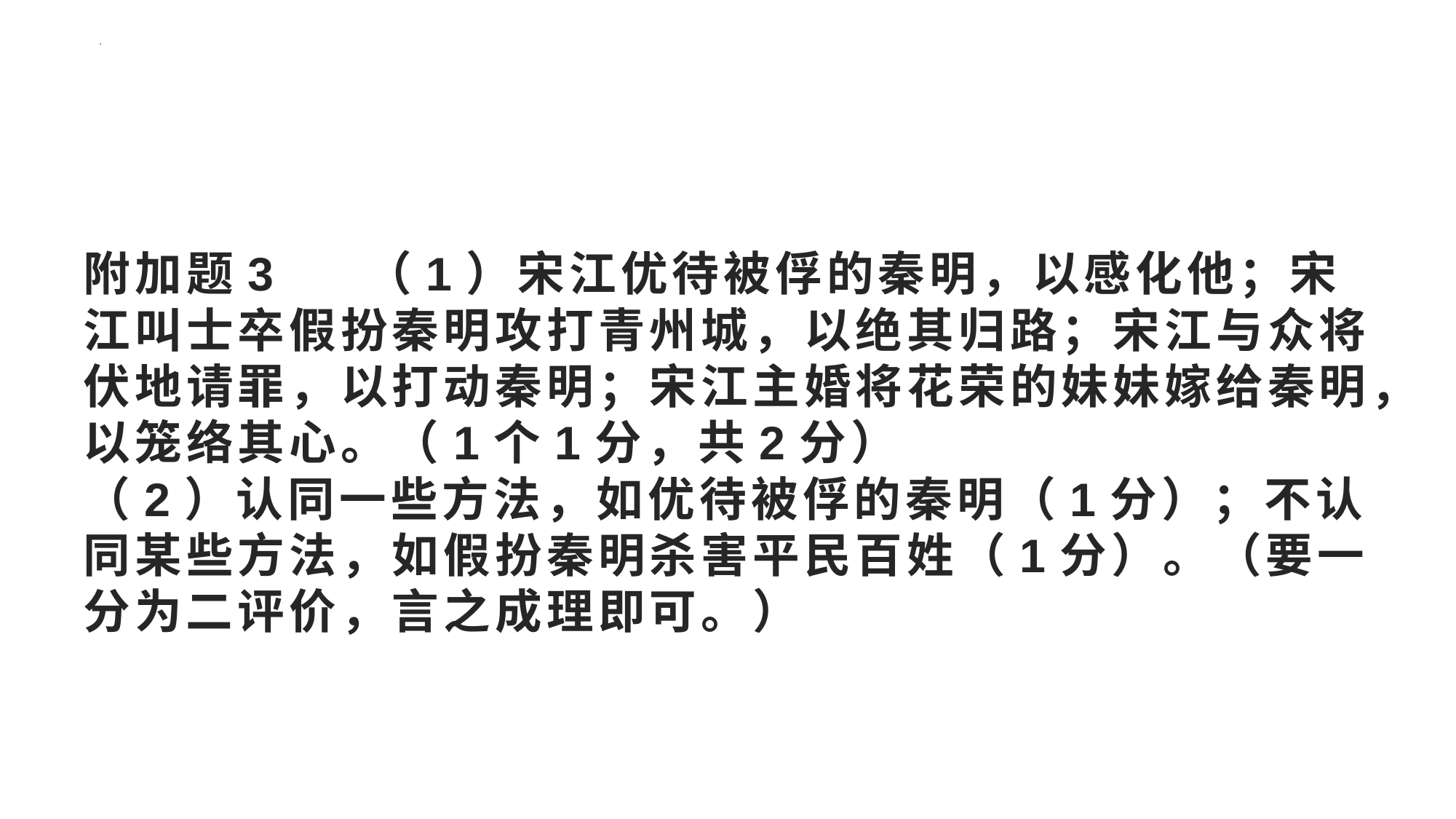

# 附加题3	（1）宋江优待被俘的秦明，以感化他；宋江叫士卒假扮秦明攻打青州城，以绝其归路；宋江与众将伏地请罪，以打动秦明；宋江主婚将花荣的妹妹嫁给秦明，以笼络其心。（1个1分，共2分） （2）认同一些方法，如优待被俘的秦明（1分）；不认同某些方法，如假扮秦明杀害平民百姓（1分）。（要一分为二评价，言之成理即可。）